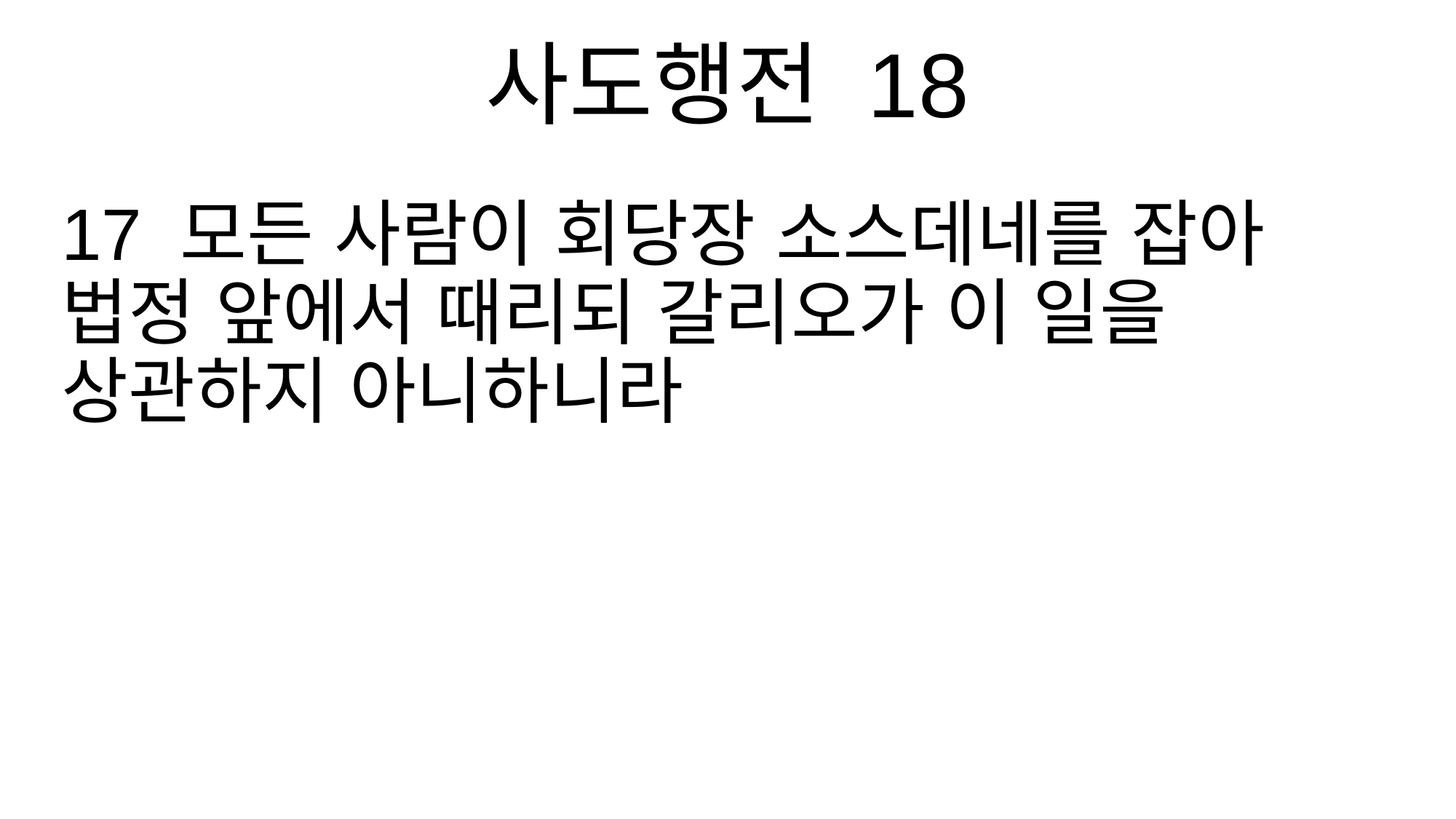

사도행전 18
17 모든 사람이 회당장 소스데네를 잡아 법정 앞에서 때리되 갈리오가 이 일을 상관하지 아니하니라